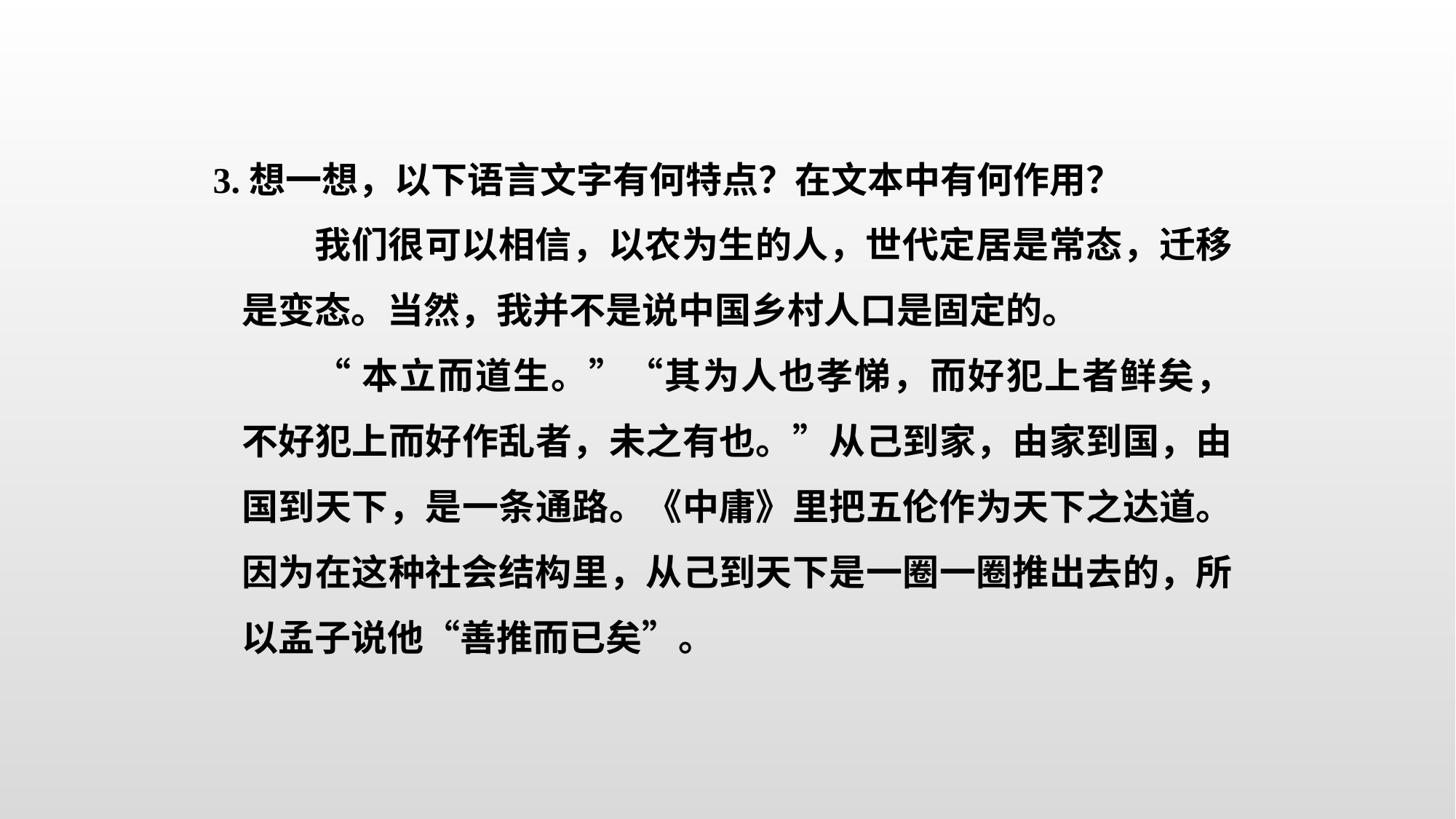

3.想一想，以下语言文字有何特点？在文本中有何作用？
我们很可以相信，以农为生的人，世代定居是常态，迁移是变态。当然，我并不是说中国乡村人口是固定的。
“本立而道生。”“其为人也孝悌，而好犯上者鲜矣，不好犯上而好作乱者，未之有也。”从己到家，由家到国，由国到天下，是一条通路。《中庸》里把五伦作为天下之达道。因为在这种社会结构里，从己到天下是一圈一圈推出去的，所以孟子说他“善推而已矣”。